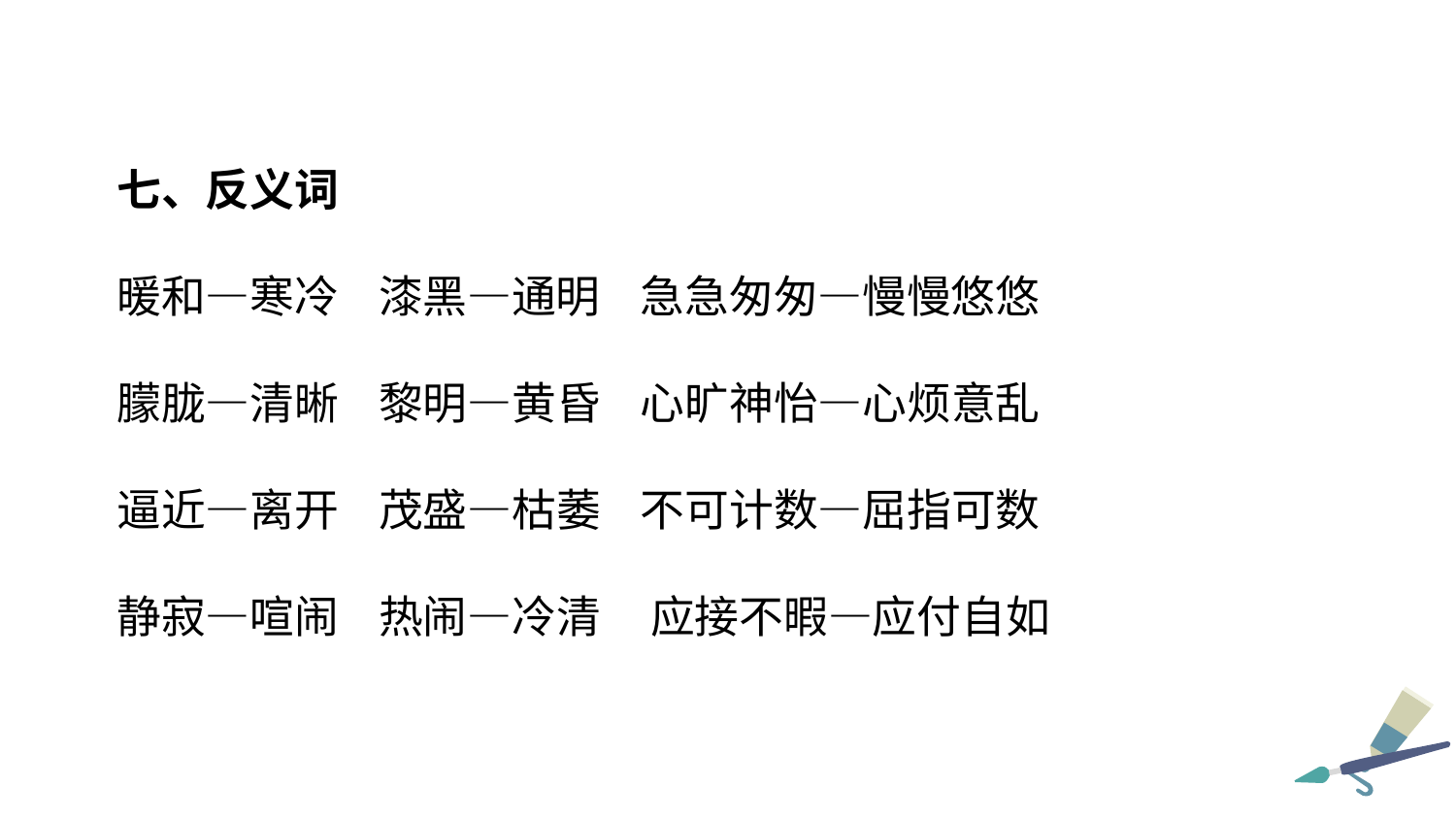

七、反义词
暖和—寒冷    漆黑—通明    急急匆匆—慢慢悠悠
朦胧—清晰    黎明—黄昏    心旷神怡—心烦意乱
逼近—离开    茂盛—枯萎    不可计数—屈指可数
静寂—喧闹    热闹—冷清     应接不暇—应付自如